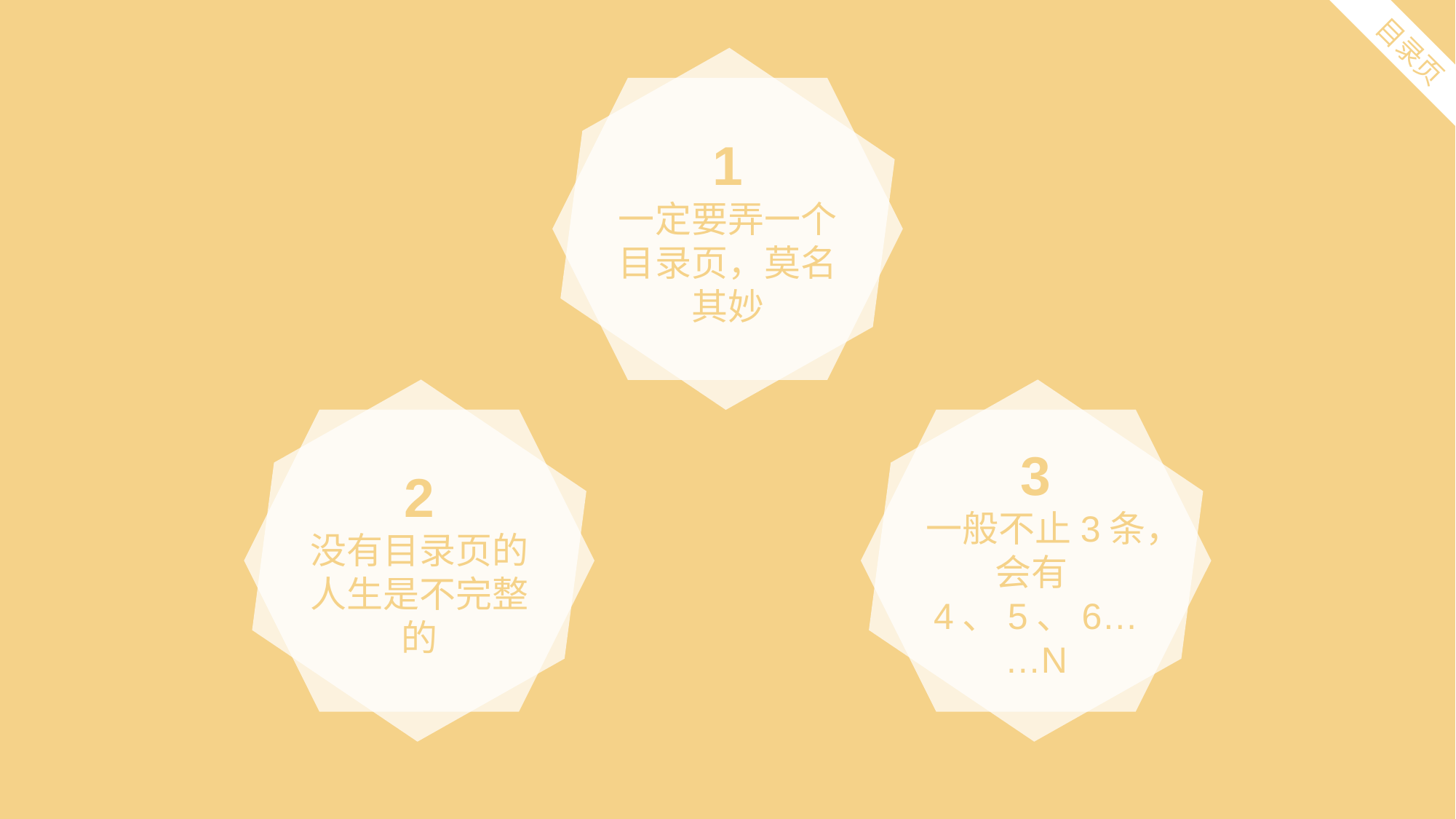

目录页
1
一定要弄一个目录页，莫名其妙

2
没有目录页的人生是不完整的

3
一般不止3条，会有4、5、6……N